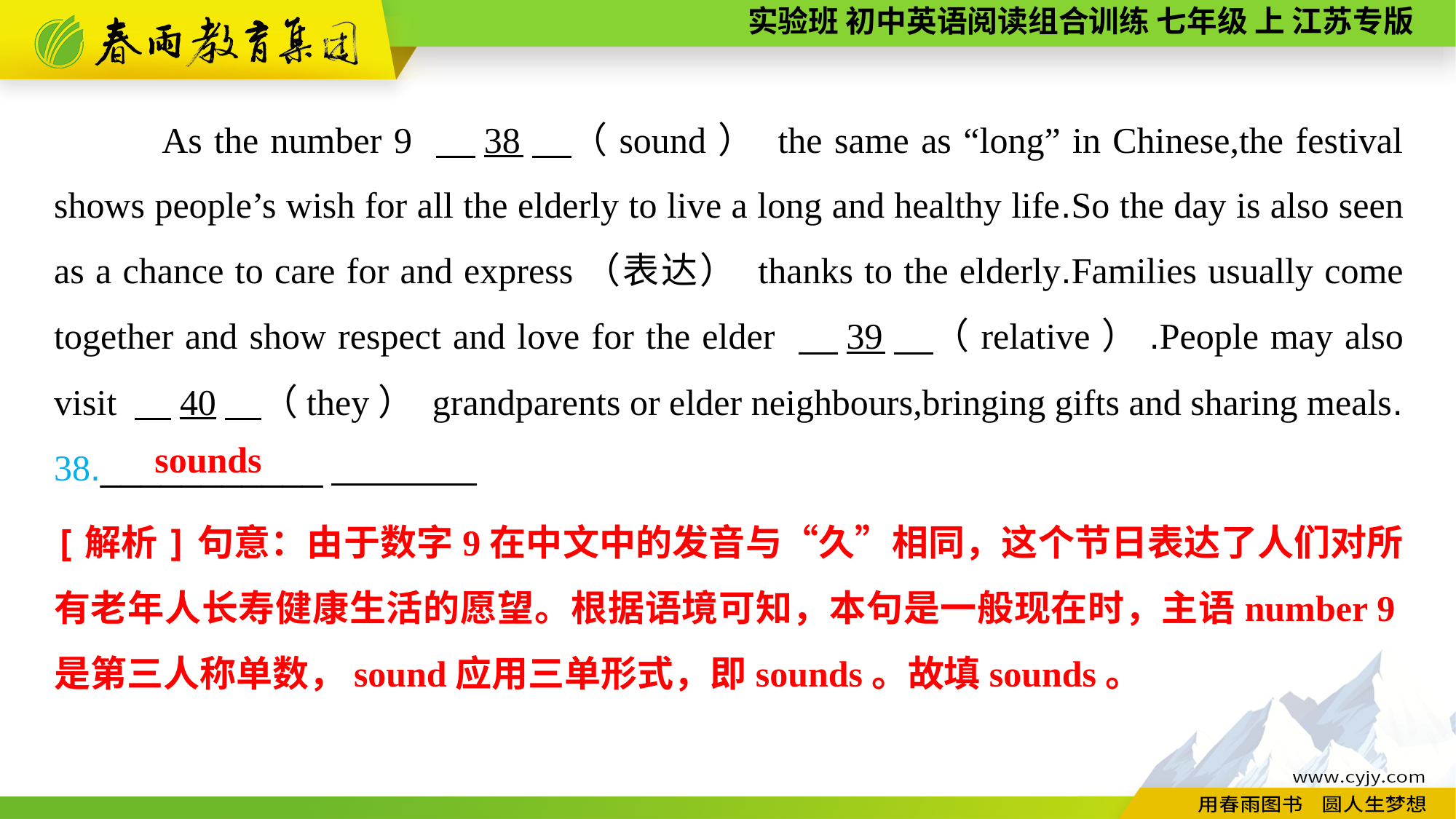

As the number 9 　38　（sound） the same as “long” in Chinese,the festival shows people’s wish for all the elderly to live a long and healthy life.So the day is also seen as a chance to care for and express（表达） thanks to the elderly.Families usually come together and show respect and love for the elder 　39　（relative）.People may also visit 　40　（they） grandparents or elder neighbours,bringing gifts and sharing meals.
38.___________
sounds
[解析]句意：由于数字9在中文中的发音与“久”相同，这个节日表达了人们对所有老年人长寿健康生活的愿望。根据语境可知，本句是一般现在时，主语number 9是第三人称单数，sound应用三单形式，即sounds。故填sounds。